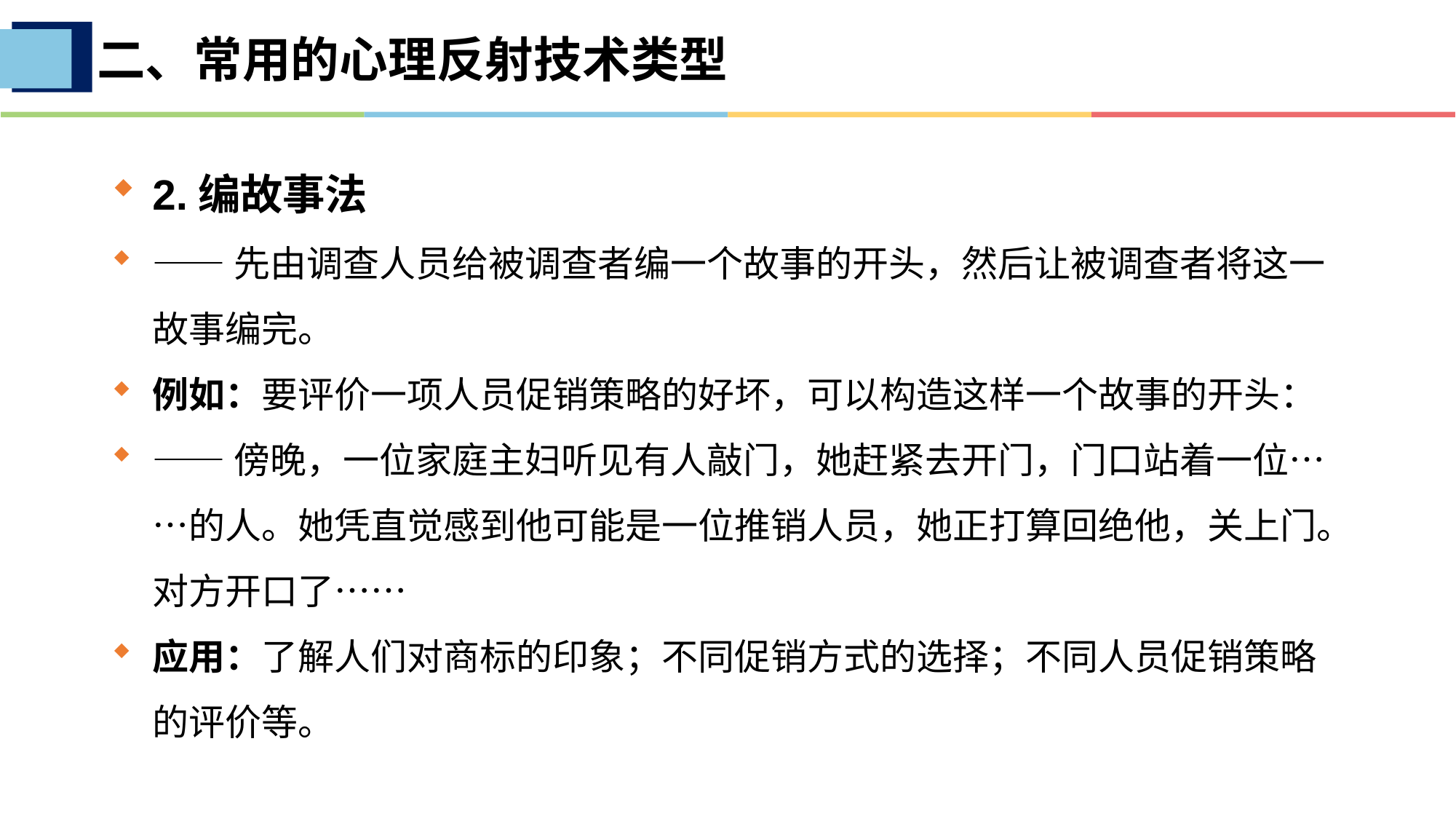

二、常用的心理反射技术类型

2.编故事法
——先由调查人员给被调查者编一个故事的开头，然后让被调查者将这一故事编完。
例如：要评价一项人员促销策略的好坏，可以构造这样一个故事的开头：
——傍晚，一位家庭主妇听见有人敲门，她赶紧去开门，门口站着一位……的人。她凭直觉感到他可能是一位推销人员，她正打算回绝他，关上门。对方开口了……
应用：了解人们对商标的印象；不同促销方式的选择；不同人员促销策略的评价等。